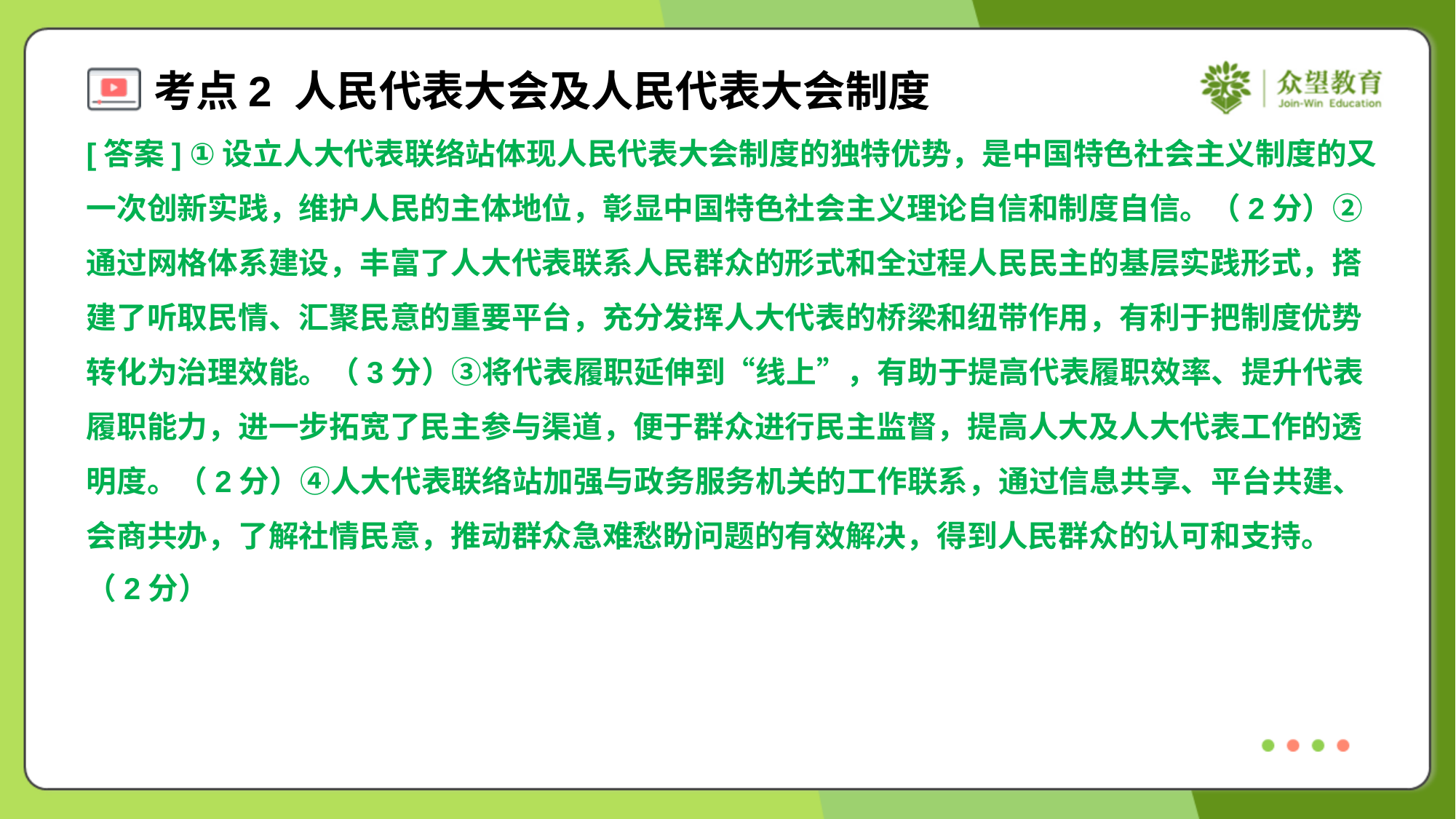

[答案] ①设立人大代表联络站体现人民代表大会制度的独特优势，是中国特色社会主义制度的又
一次创新实践，维护人民的主体地位，彰显中国特色社会主义理论自信和制度自信。（2分）②
通过网格体系建设，丰富了人大代表联系人民群众的形式和全过程人民民主的基层实践形式，搭
建了听取民情、汇聚民意的重要平台，充分发挥人大代表的桥梁和纽带作用，有利于把制度优势
转化为治理效能。（3分）③将代表履职延伸到“线上”，有助于提高代表履职效率、提升代表
履职能力，进一步拓宽了民主参与渠道，便于群众进行民主监督，提高人大及人大代表工作的透
明度。（2分）④人大代表联络站加强与政务服务机关的工作联系，通过信息共享、平台共建、
会商共办，了解社情民意，推动群众急难愁盼问题的有效解决，得到人民群众的认可和支持。
（2分）